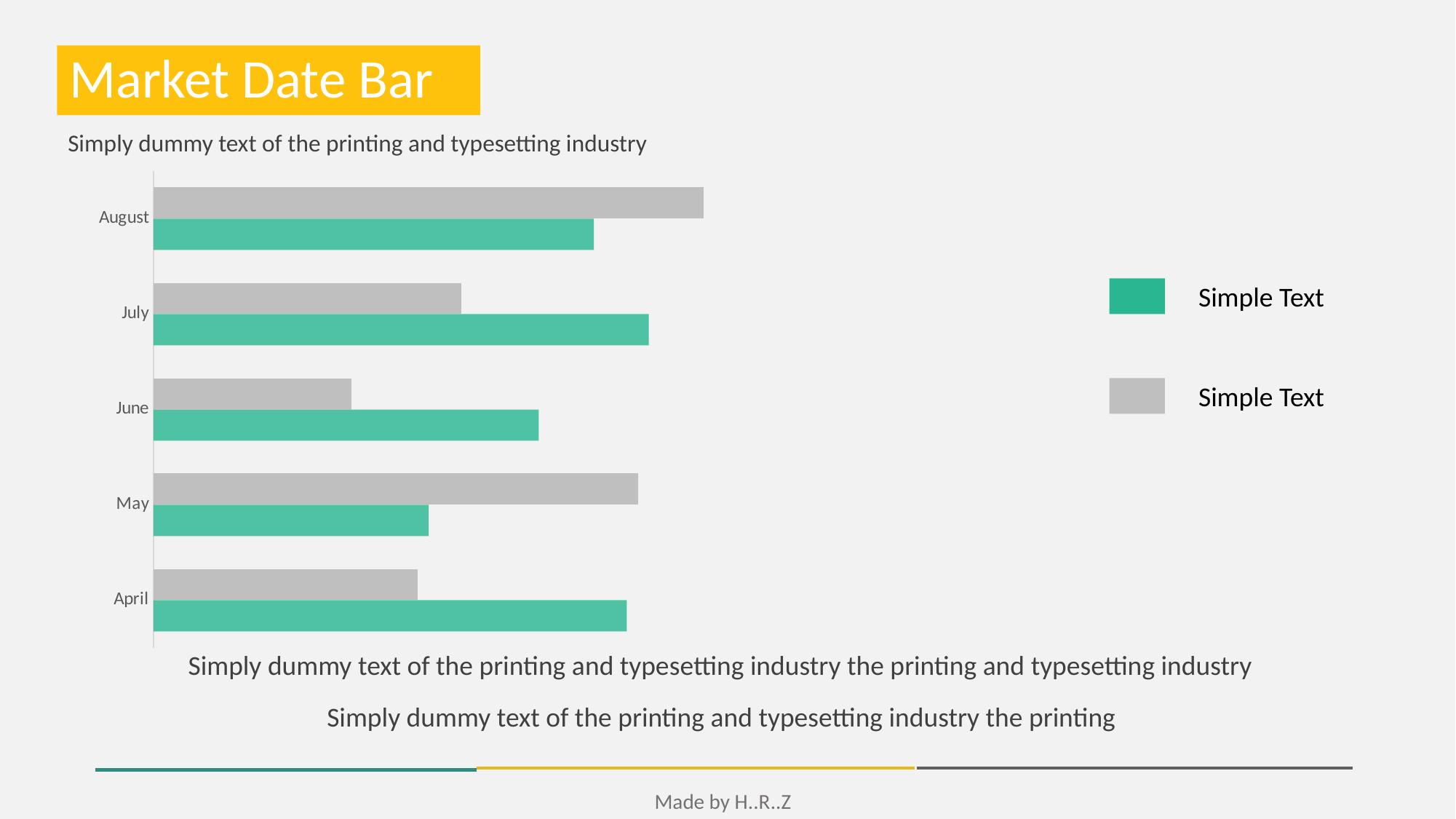

Market Date Bar

Simply dummy text of the printing and typesetting industry

### Chart

| Category | 系列 1 | 系列 2 |
|---|---|---|
| April | 4.3 | 2.4 |
| May | 2.5 | 4.4 |
| June | 3.5 | 1.8 |
| July | 4.5 | 2.8 |
| August | 4.0 | 5.0 |
Simple Text

Simple Text

Simply dummy text of the printing and typesetting industry the printing and typesetting industry
Simply dummy text of the printing and typesetting industry the printing
Made by H..R..Z